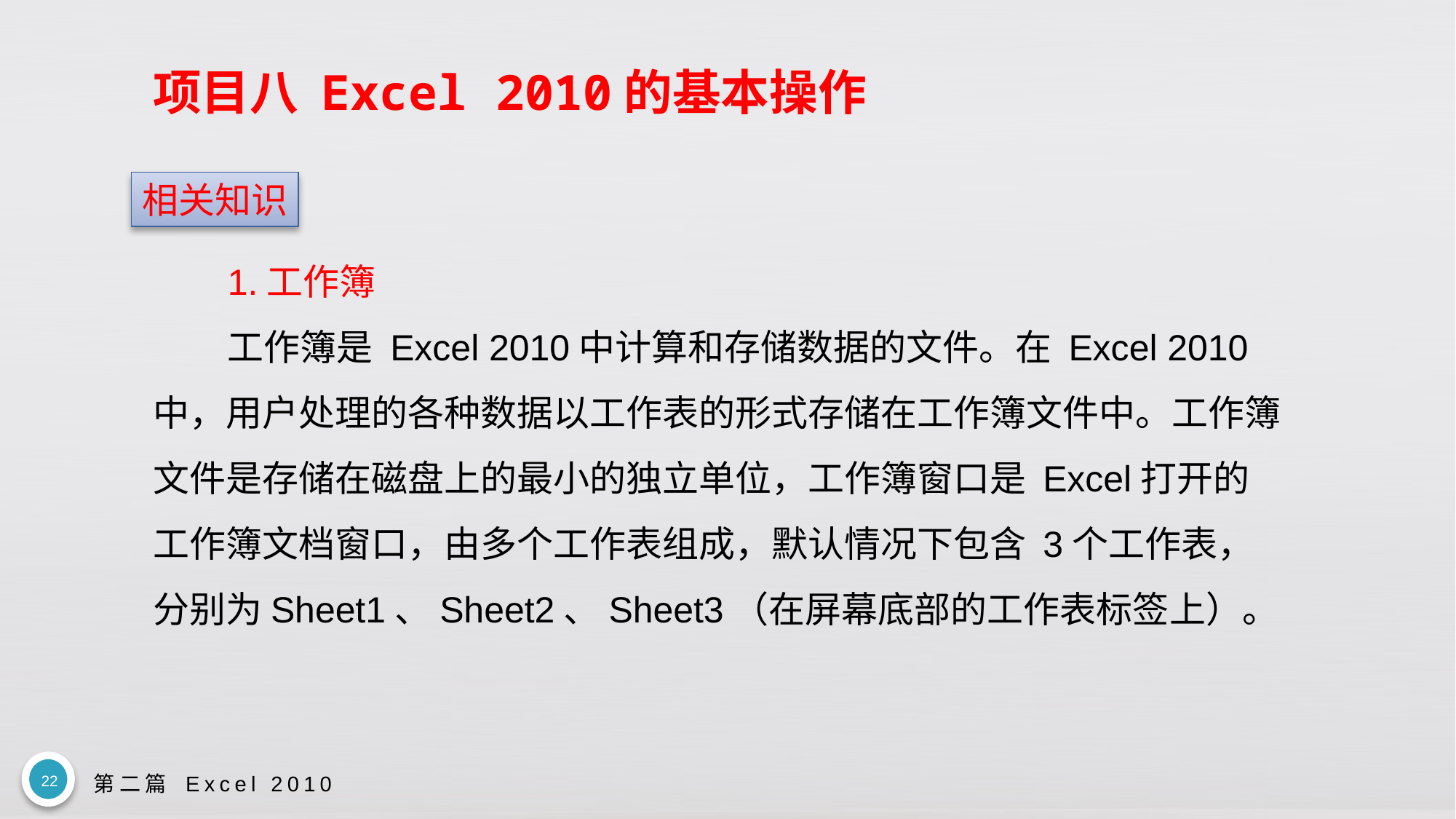

# 项目八 Excel 2010的基本操作
相关知识
1.工作簿
工作簿是 Excel 2010中计算和存储数据的文件。在 Excel 2010中，用户处理的各种数据以工作表的形式存储在工作簿文件中。工作簿文件是存储在磁盘上的最小的独立单位，工作簿窗口是 Excel打开的工作簿文档窗口，由多个工作表组成，默认情况下包含 3个工作表，分别为Sheet1、Sheet2、Sheet3（在屏幕底部的工作表标签上）。
22